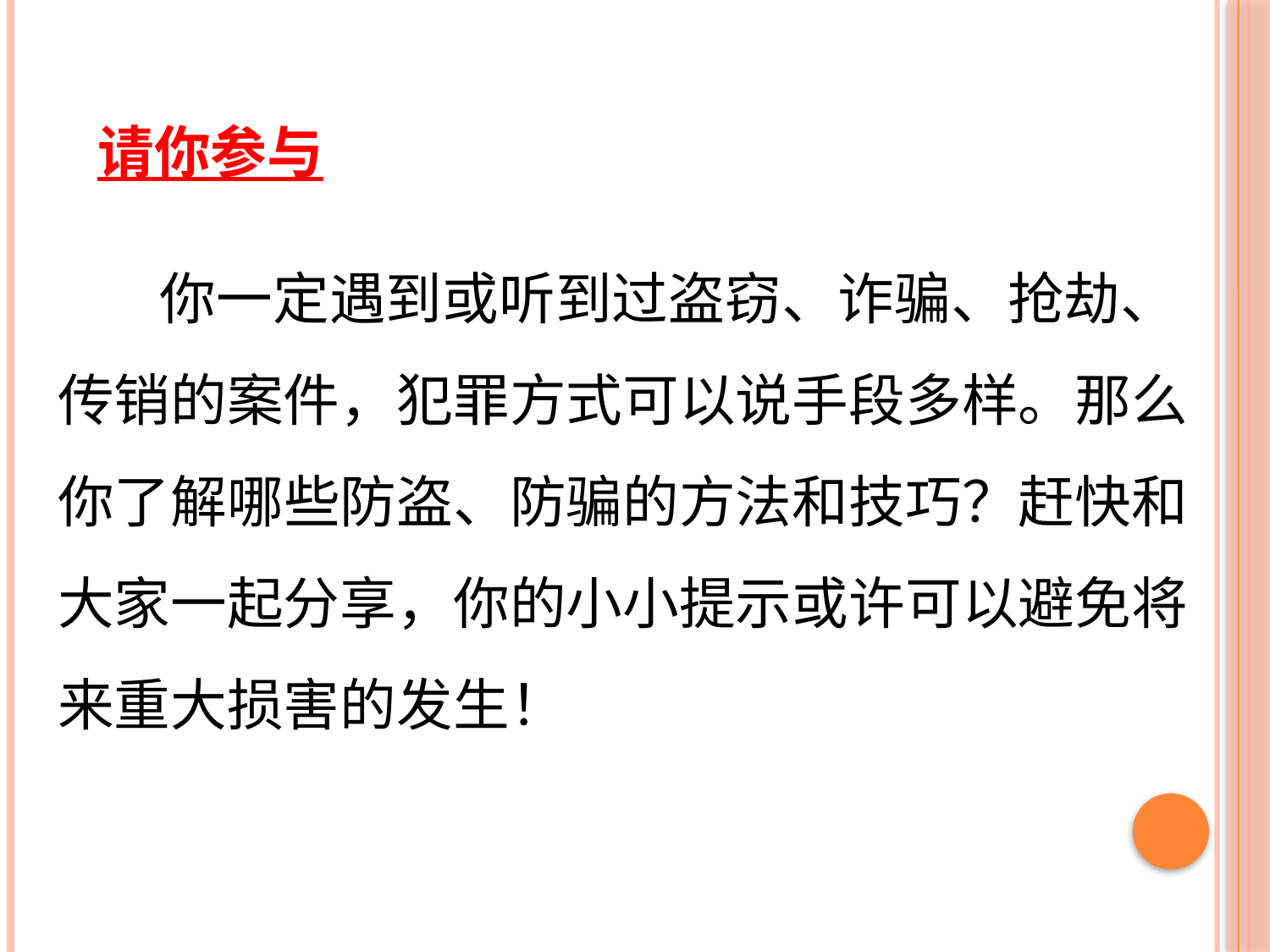

请你参与
       你一定遇到或听到过盗窃、诈骗、抢劫、传销的案件，犯罪方式可以说手段多样。那么你了解哪些防盗、防骗的方法和技巧？赶快和大家一起分享，你的小小提示或许可以避免将
来重大损害的发生！